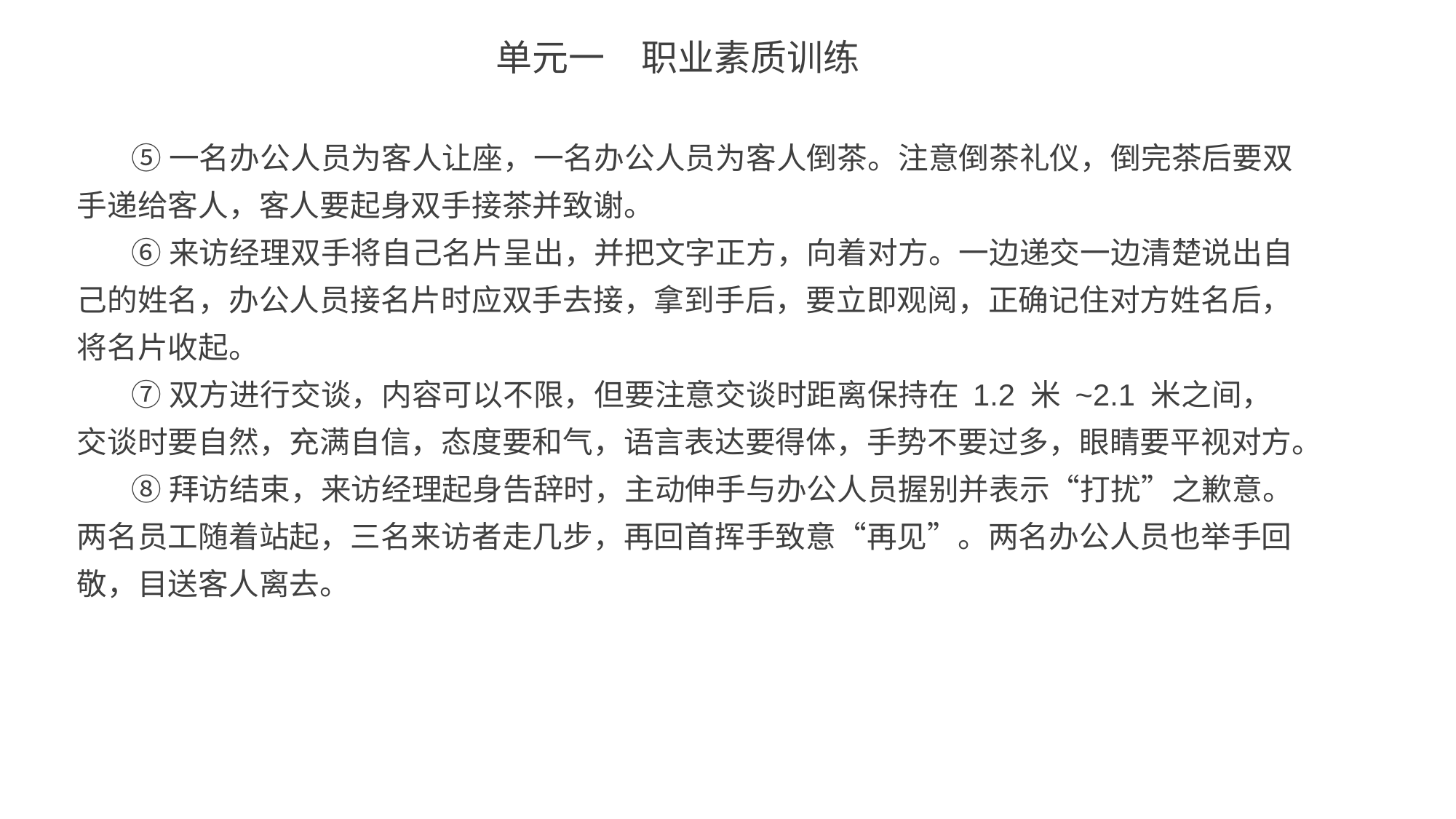

单元一　职业素质训练
⑤一名办公人员为客人让座，一名办公人员为客人倒茶。注意倒茶礼仪，倒完茶后要双手递给客人，客人要起身双手接茶并致谢。
⑥来访经理双手将自己名片呈出，并把文字正方，向着对方。一边递交一边清楚说出自己的姓名，办公人员接名片时应双手去接，拿到手后，要立即观阅，正确记住对方姓名后，将名片收起。
⑦双方进行交谈，内容可以不限，但要注意交谈时距离保持在 1.2 米 ~2.1 米之间，交谈时要自然，充满自信，态度要和气，语言表达要得体，手势不要过多，眼睛要平视对方。
⑧拜访结束，来访经理起身告辞时，主动伸手与办公人员握别并表示“打扰”之歉意。两名员工随着站起，三名来访者走几步，再回首挥手致意“再见”。两名办公人员也举手回敬，目送客人离去。